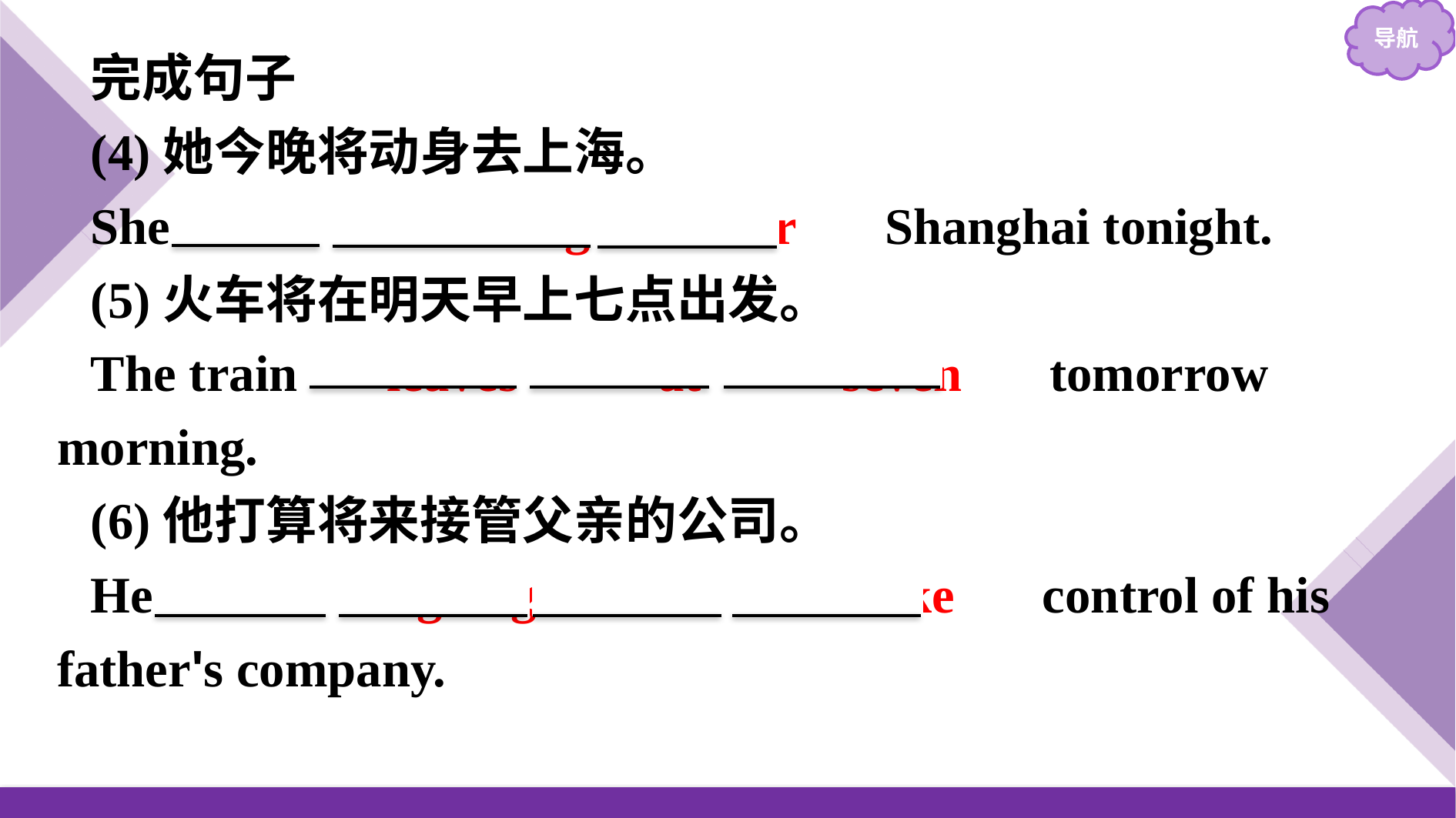

完成句子
(4)她今晚将动身去上海。
She 　is　 　leaving　 　for　 Shanghai tonight.
(5)火车将在明天早上七点出发。
The train 　leaves　 　at　 　seven　 tomorrow morning.
(6)他打算将来接管父亲的公司。
He 　is　 　going　 　to　 　take　 control of his father's company.